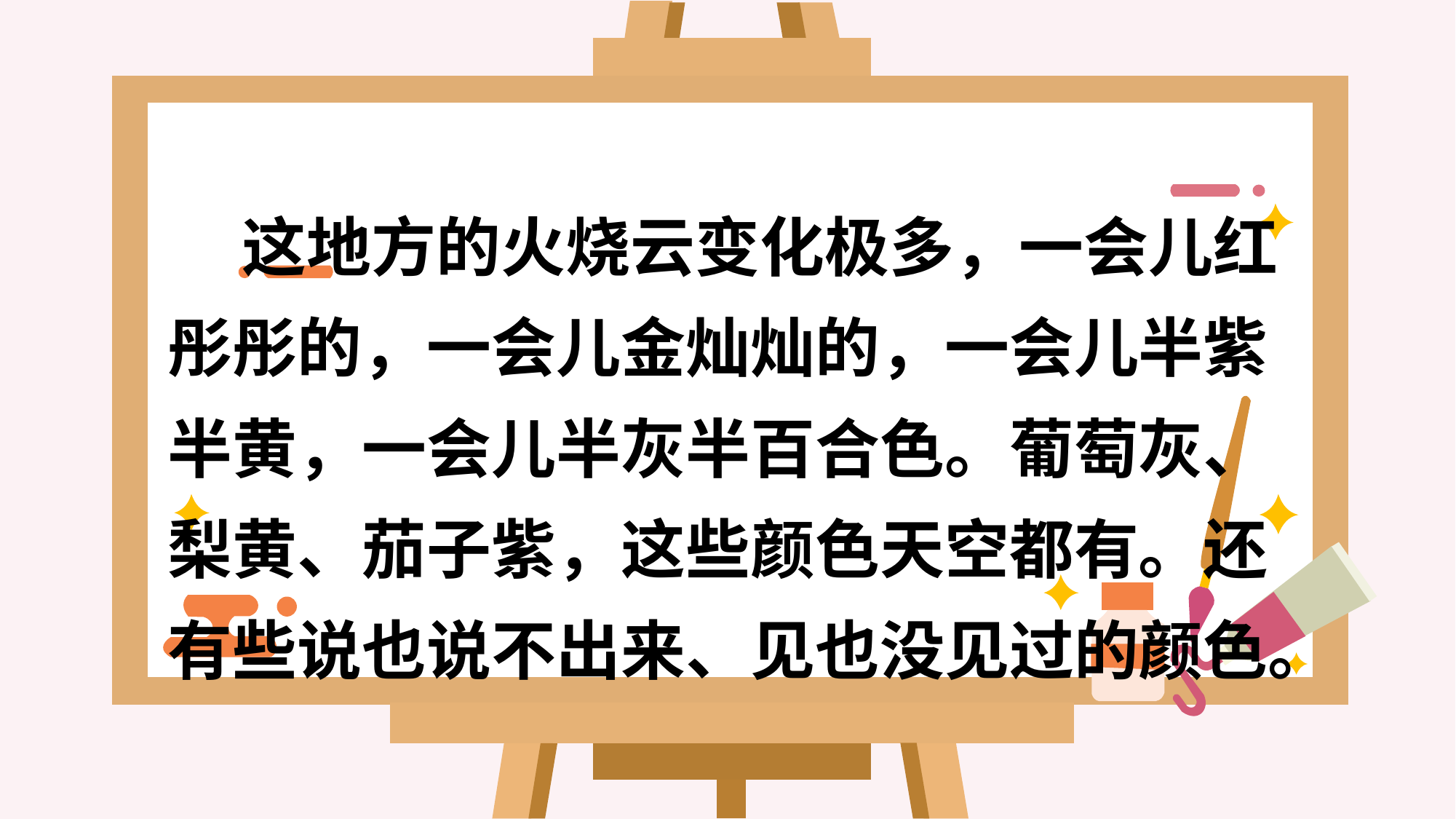

这地方的火烧云变化极多，一会儿红彤彤的，一会儿金灿灿的，一会儿半紫半黄，一会儿半灰半百合色。葡萄灰、梨黄、茄子紫，这些颜色天空都有。还有些说也说不出来、见也没见过的颜色。